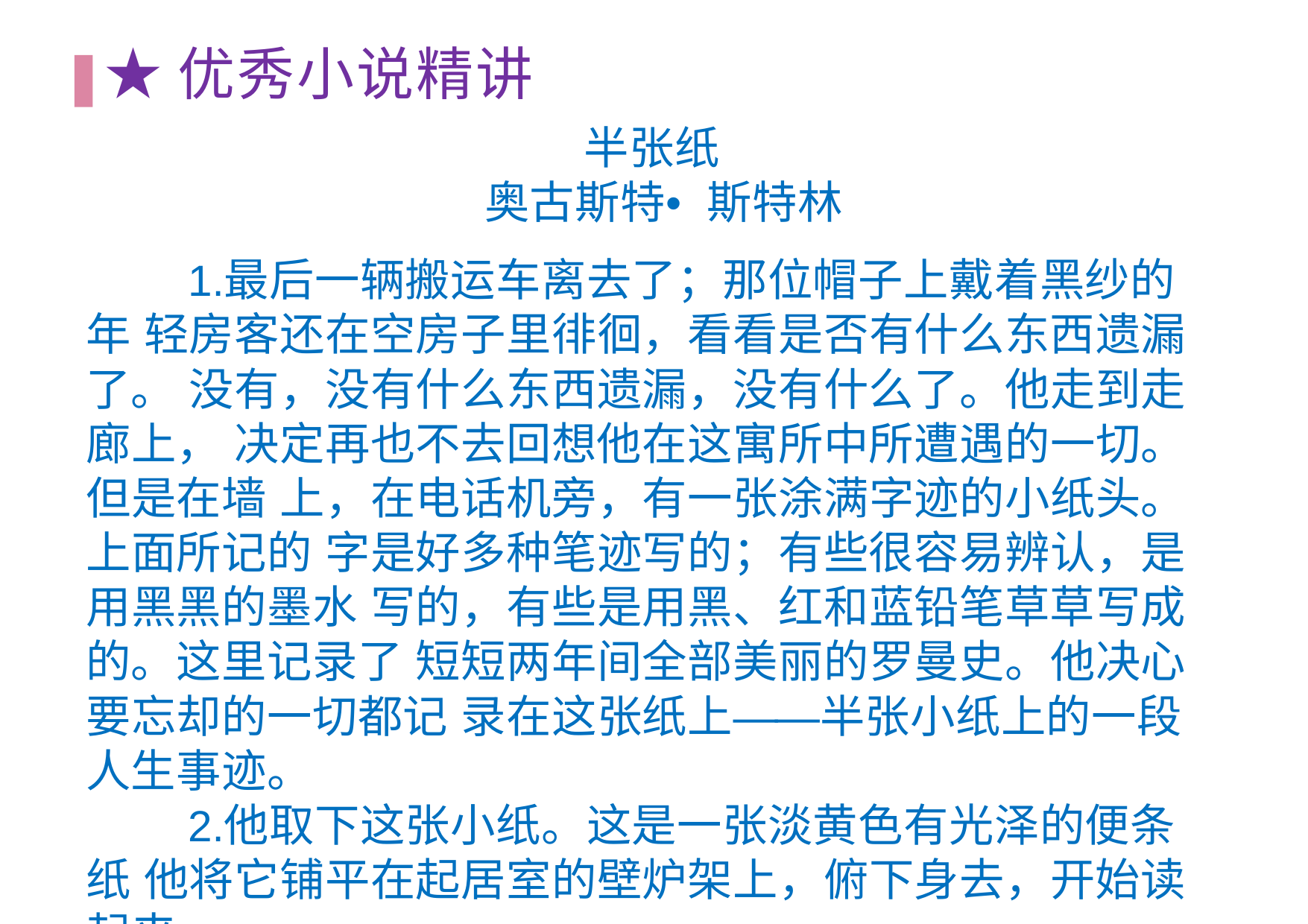

# ★优秀⼩说精讲

半张纸
奥古斯特•斯特林
最后⼀辆搬运车离去了；那位帽⼦上戴着⿊纱的年 轻房客还在空房⼦⾥徘徊，看看是否有什么东西遗漏了。 没有，没有什么东西遗漏，没有什么了。他⾛到⾛廊上， 决定再也不去回想他在这寓所中所遭遇的⼀切。但是在墙 上，在电话机旁，有⼀张涂满字迹的⼩纸头。上⾯所记的 字是好多种笔迹写的；有些很容易辨认，是⽤⿊⿊的墨⽔ 写的，有些是⽤⿊、红和蓝铅笔草草写成的。这⾥记录了 短短两年间全部美丽的罗曼史。他决⼼要忘却的⼀切都记 录在这张纸上——半张⼩纸上的⼀段⼈⽣事迹。
他取下这张⼩纸。这是⼀张淡黄⾊有光泽的便条纸 他将它铺平在起居室的壁炉架上，俯下⾝去，开始读起来